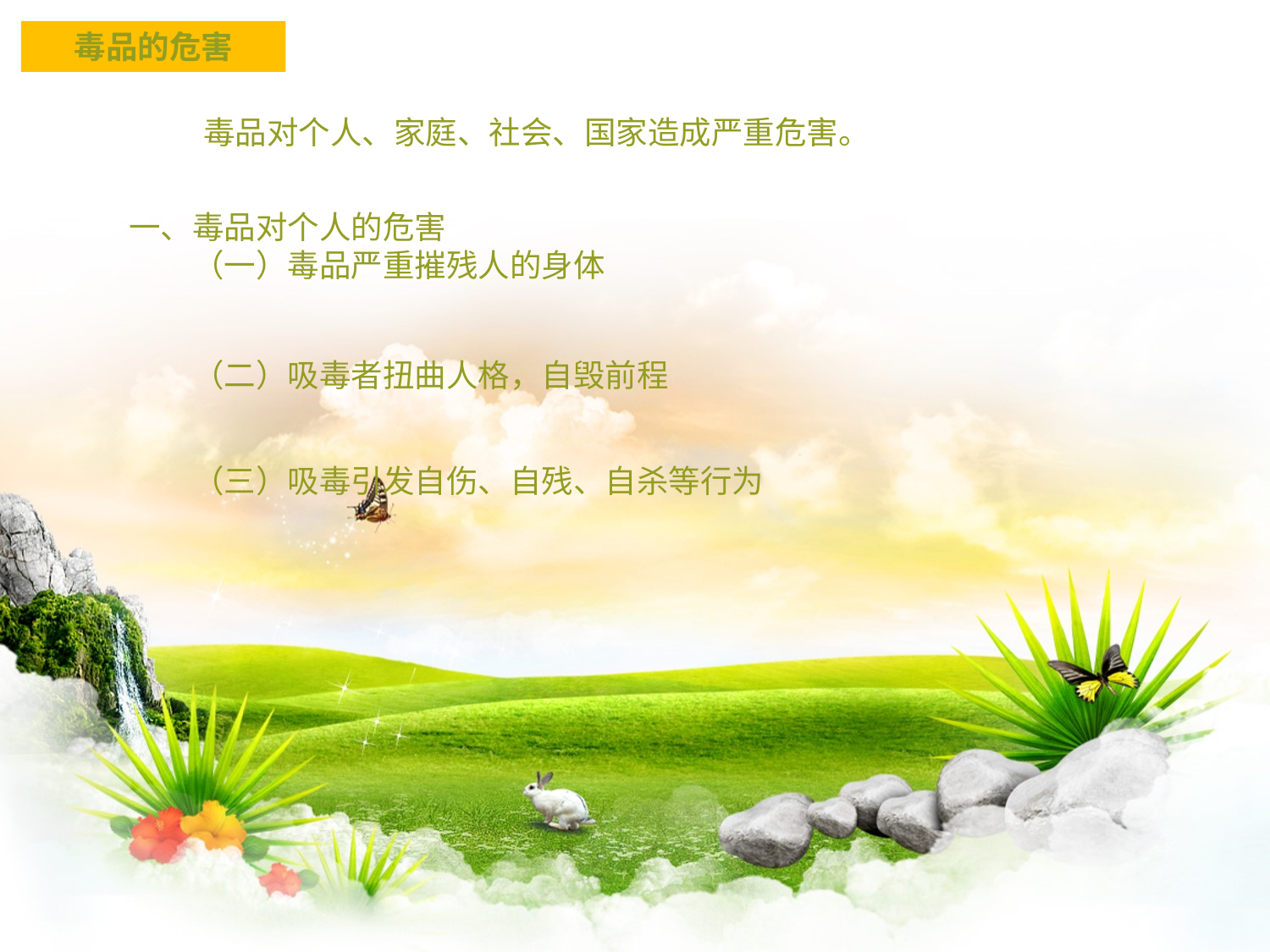

毒品的危害
毒品对个人、家庭、社会、国家造成严重危害。
一、毒品对个人的危害
　　（一）毒品严重摧残人的身体
（二）吸毒者扭曲人格，自毁前程
（三）吸毒引发自伤、自残、自杀等行为